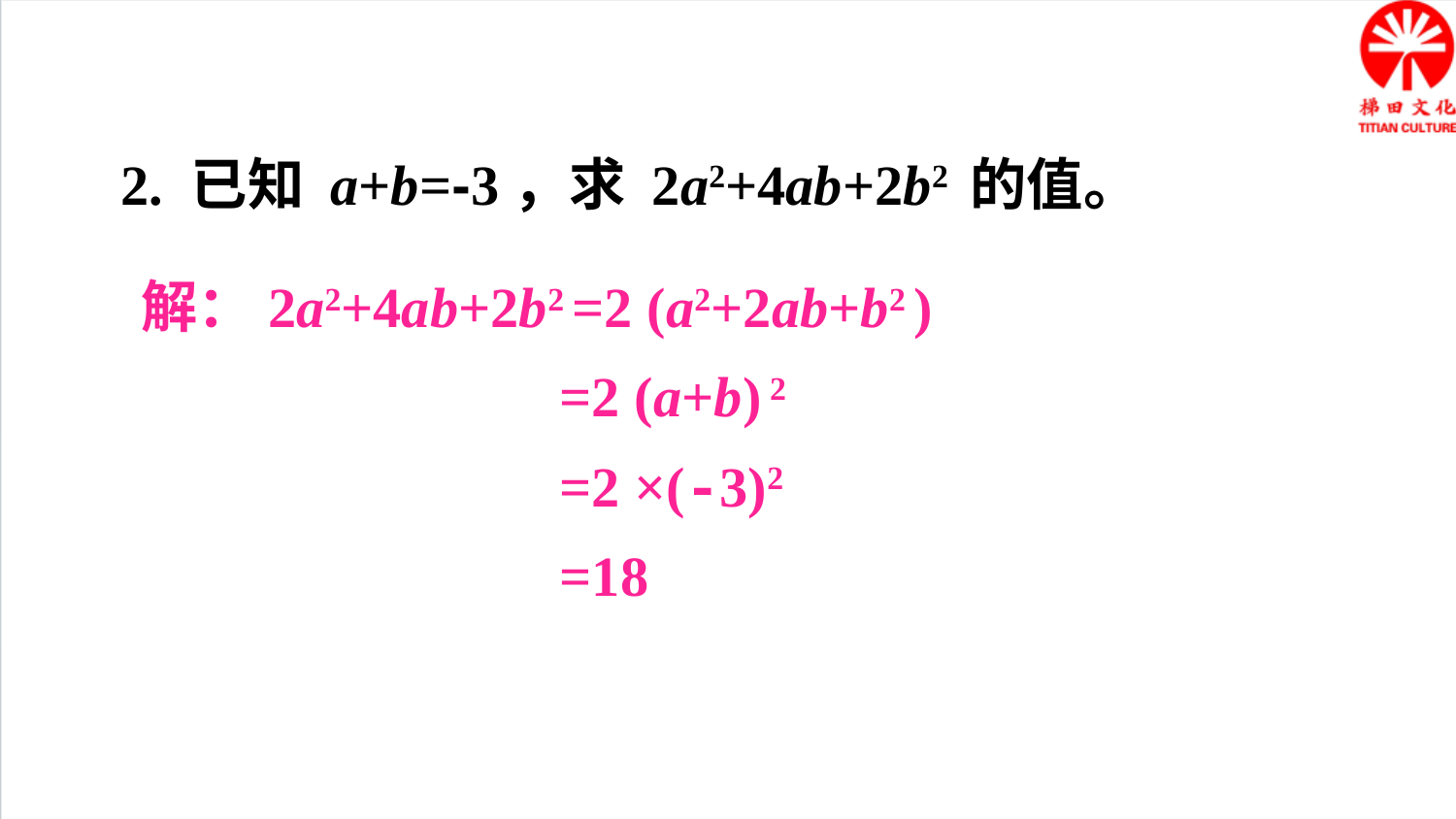

2. 已知 a+b=-3，求 2a2+4ab+2b2 的值。
解：2a2+4ab+2b2 =2 (a2+2ab+b2 )
=2 (a+b) 2
=2 ×(-3)2
=18